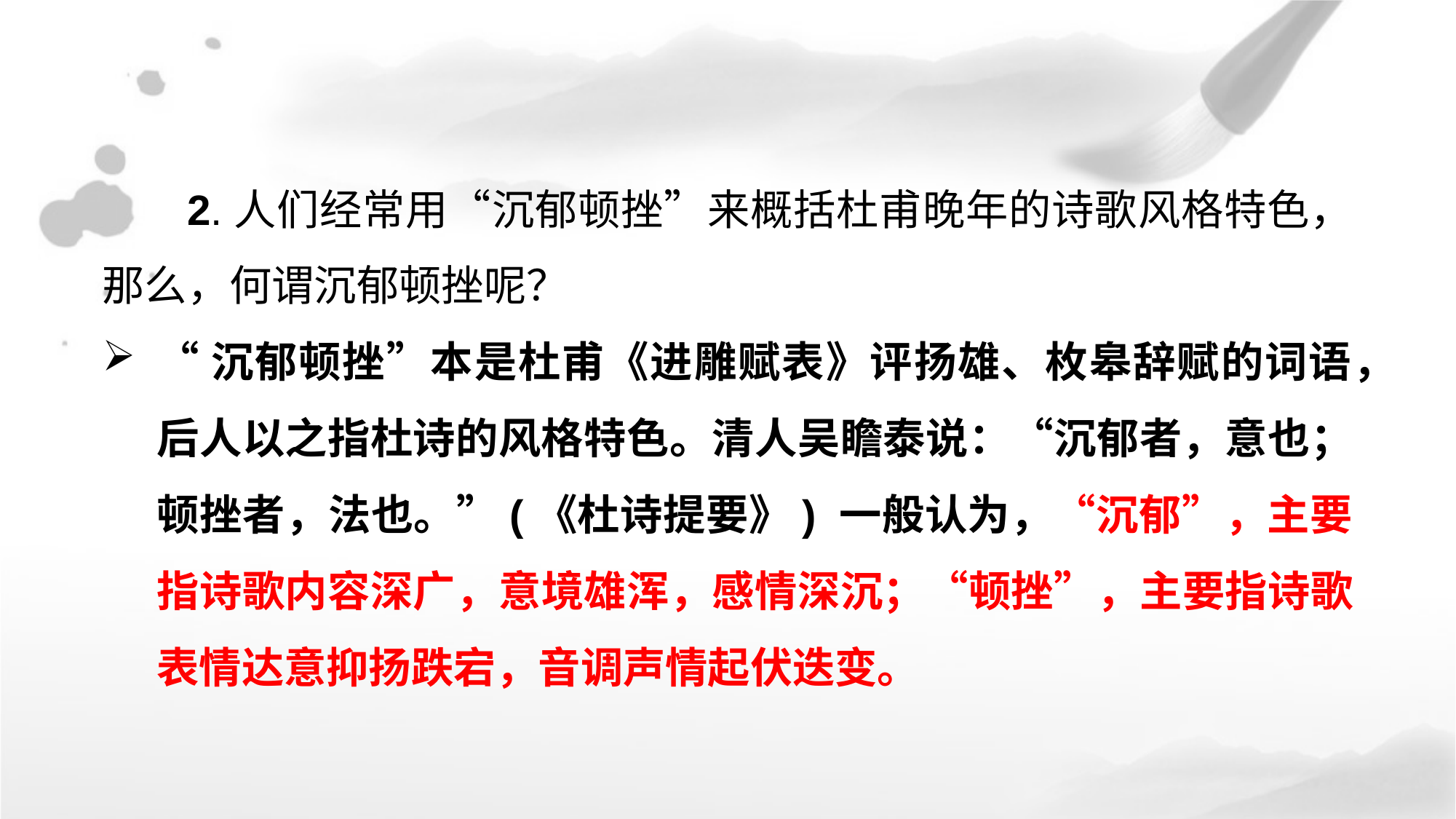

2.人们经常用“沉郁顿挫”来概括杜甫晚年的诗歌风格特色，那么，何谓沉郁顿挫呢？
“沉郁顿挫”本是杜甫《进雕赋表》评扬雄、枚皋辞赋的词语，后人以之指杜诗的风格特色。清人吴瞻泰说：“沉郁者，意也；顿挫者，法也。”(《杜诗提要》) 一般认为，“沉郁”，主要指诗歌内容深广，意境雄浑，感情深沉；“顿挫”，主要指诗歌表情达意抑扬跌宕，音调声情起伏迭变。